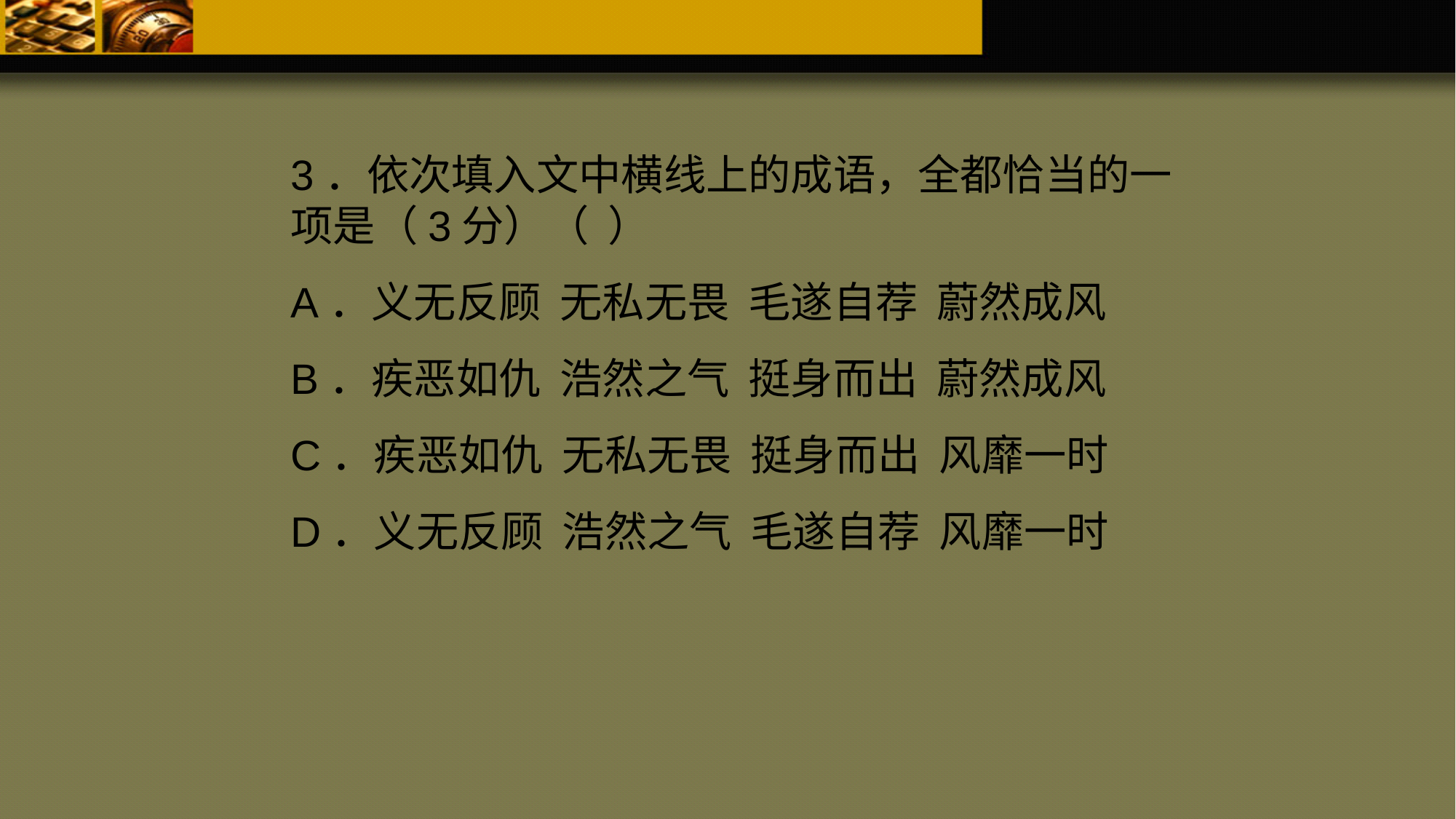

3．依次填入文中横线上的成语，全都恰当的一项是（3分）（  ）
A．义无反顾  无私无畏  毛遂自荐  蔚然成风
B．疾恶如仇  浩然之气  挺身而出  蔚然成风
C．疾恶如仇  无私无畏  挺身而出  风靡一时
D．义无反顾  浩然之气  毛遂自荐  风靡一时
18